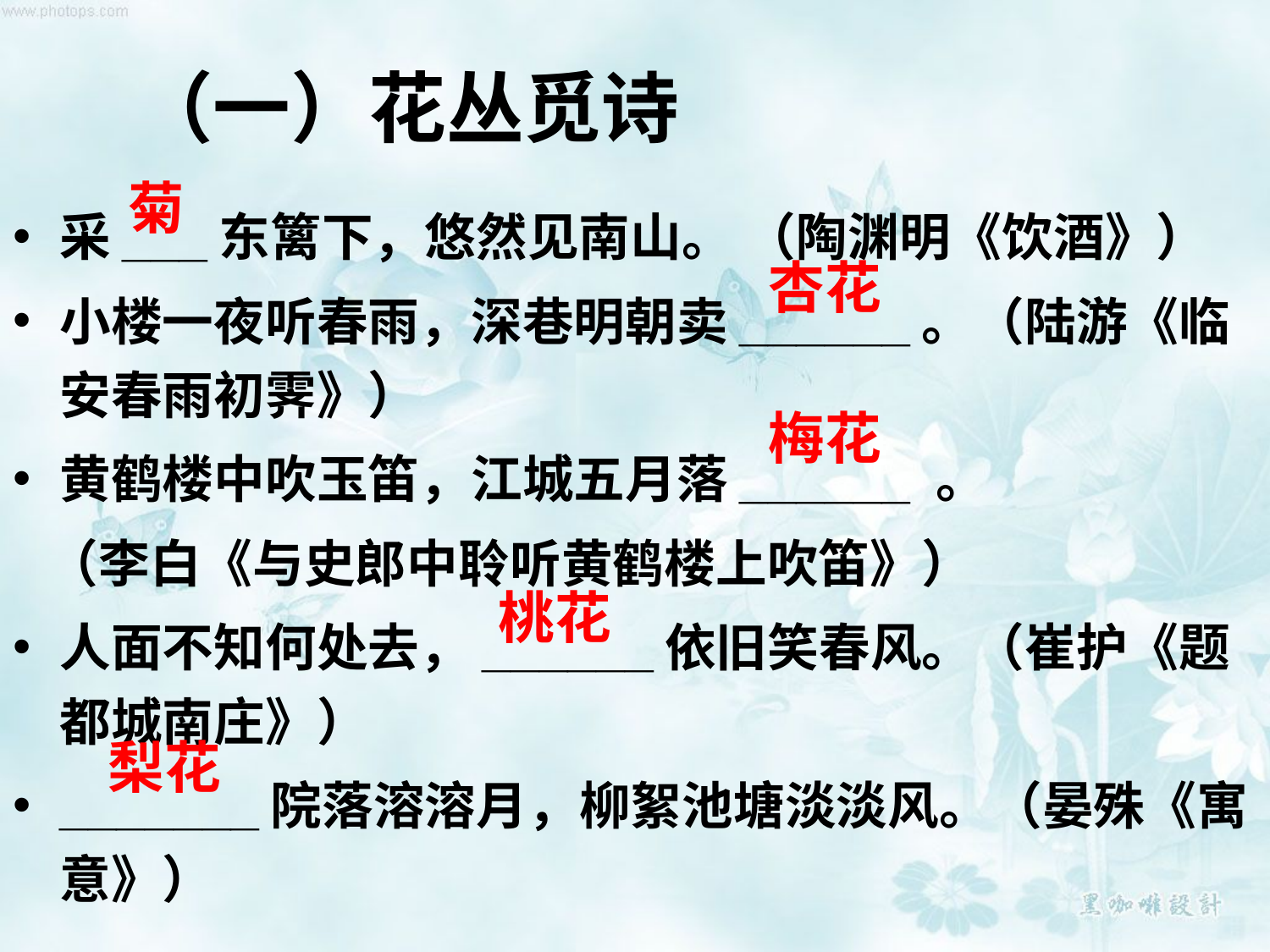

# （一）花丛觅诗
菊
采___东篱下，悠然见南山。 （陶渊明《饮酒》）
小楼一夜听春雨，深巷明朝卖______。（陆游《临安春雨初霁》）
黄鹤楼中吹玉笛，江城五月落______ 。
  （李白《与史郎中聆听黄鹤楼上吹笛》）
人面不知何处去，______依旧笑春风。（崔护《题都城南庄》）
_______院落溶溶月，柳絮池塘淡淡风。（晏殊《寓意》）

杏花
梅花
桃花
梨花